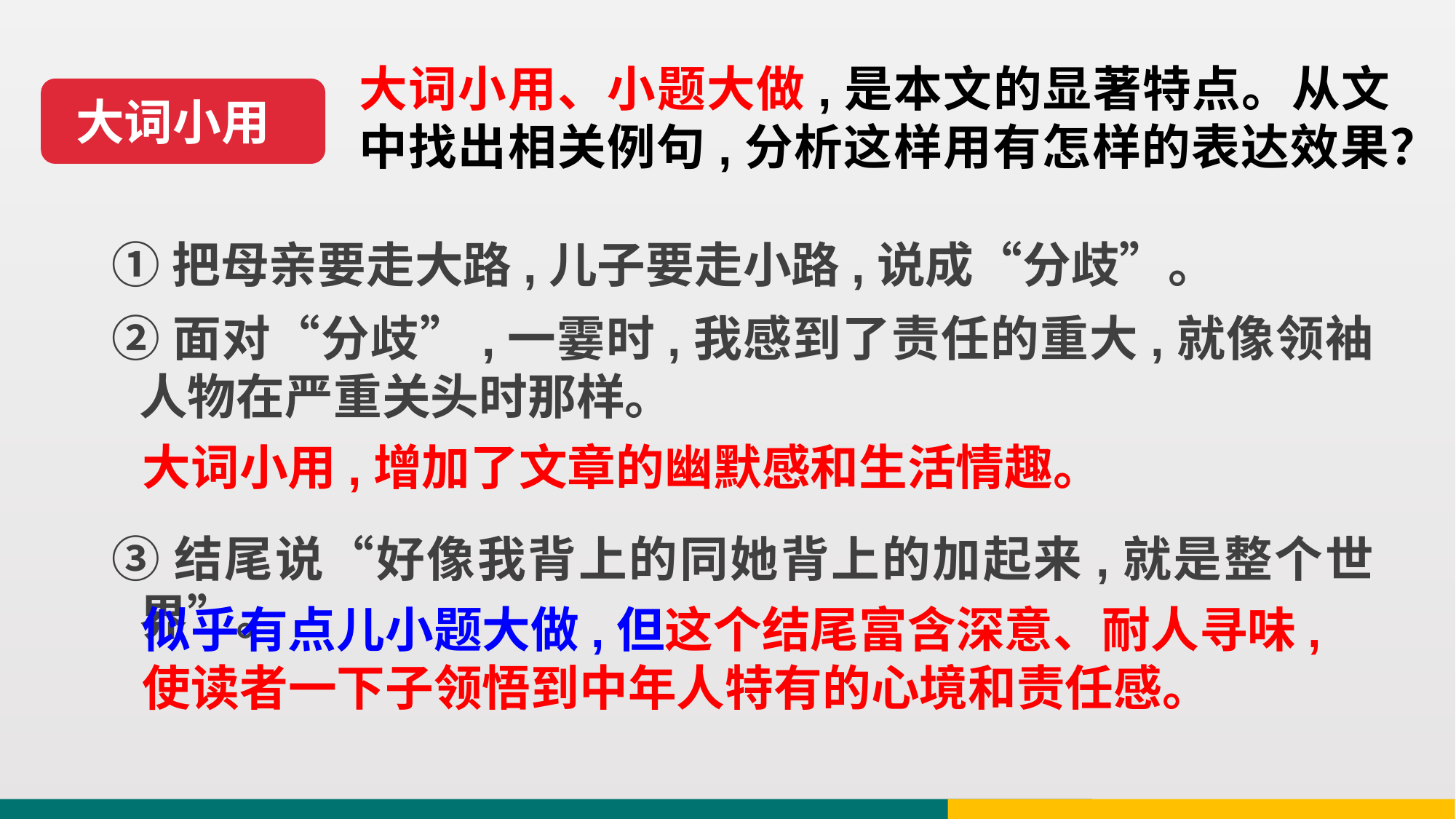

大词小用、小题大做,是本文的显著特点。从文中找出相关例句,分析这样用有怎样的表达效果？

大词小用
①把母亲要走大路,儿子要走小路,说成“分歧”。
②面对“分歧”,一霎时,我感到了责任的重大,就像领袖人物在严重关头时那样。
大词小用,增加了文章的幽默感和生活情趣。
③结尾说“好像我背上的同她背上的加起来,就是整个世界”。
似乎有点儿小题大做,但这个结尾富含深意、耐人寻味,使读者一下子领悟到中年人特有的心境和责任感。